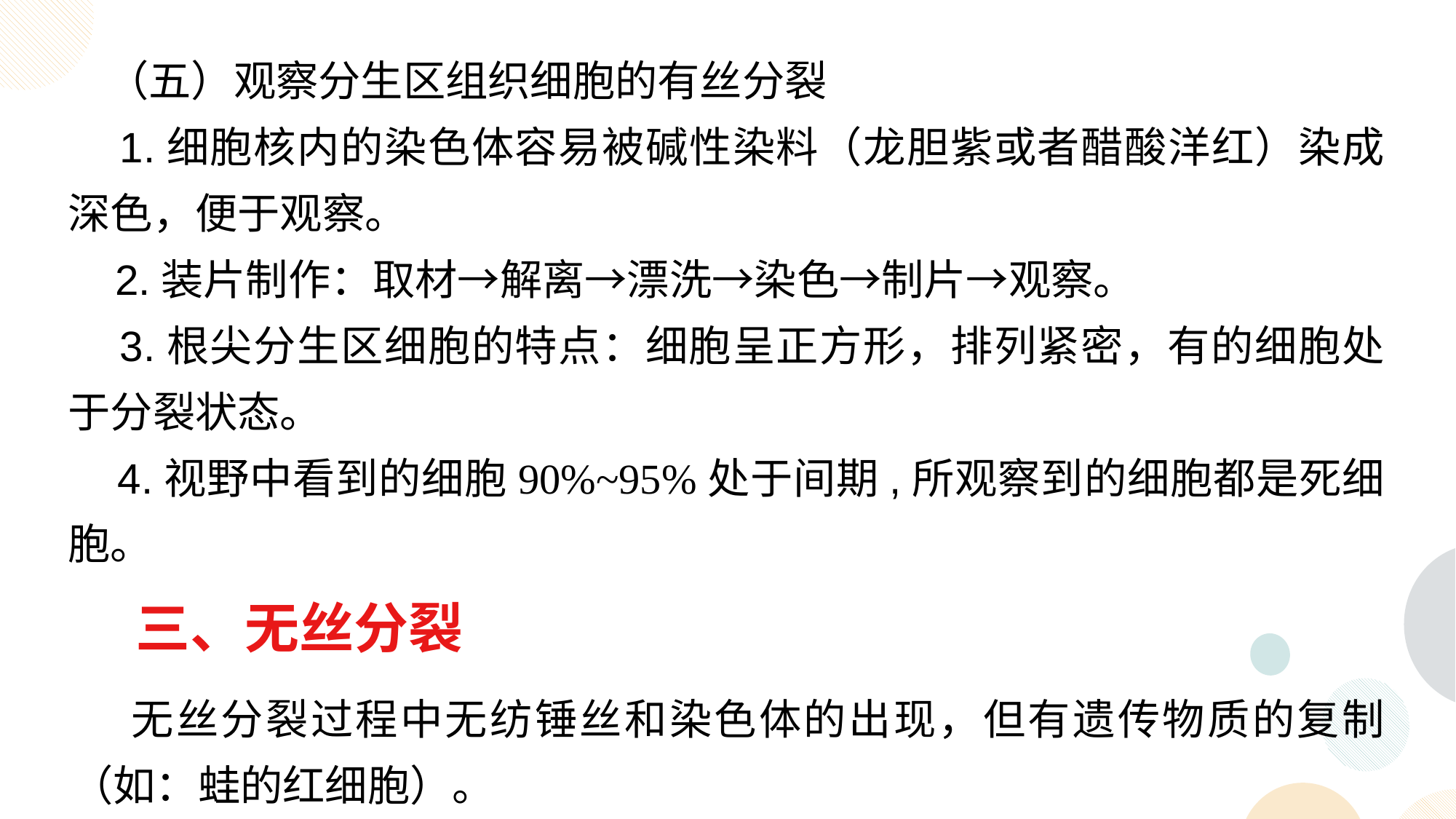

（五）观察分生区组织细胞的有丝分裂
    1.细胞核内的染色体容易被碱性染料（龙胆紫或者醋酸洋红）染成深色，便于观察。
    2.装片制作：取材→解离→漂洗→染色→制片→观察。
    3.根尖分生区细胞的特点：细胞呈正方形，排列紧密，有的细胞处于分裂状态。
    4.视野中看到的细胞90%~95%处于间期,所观察到的细胞都是死细胞。

三、无丝分裂
    无丝分裂过程中无纺锤丝和染色体的出现，但有遗传物质的复制（如：蛙的红细胞）。